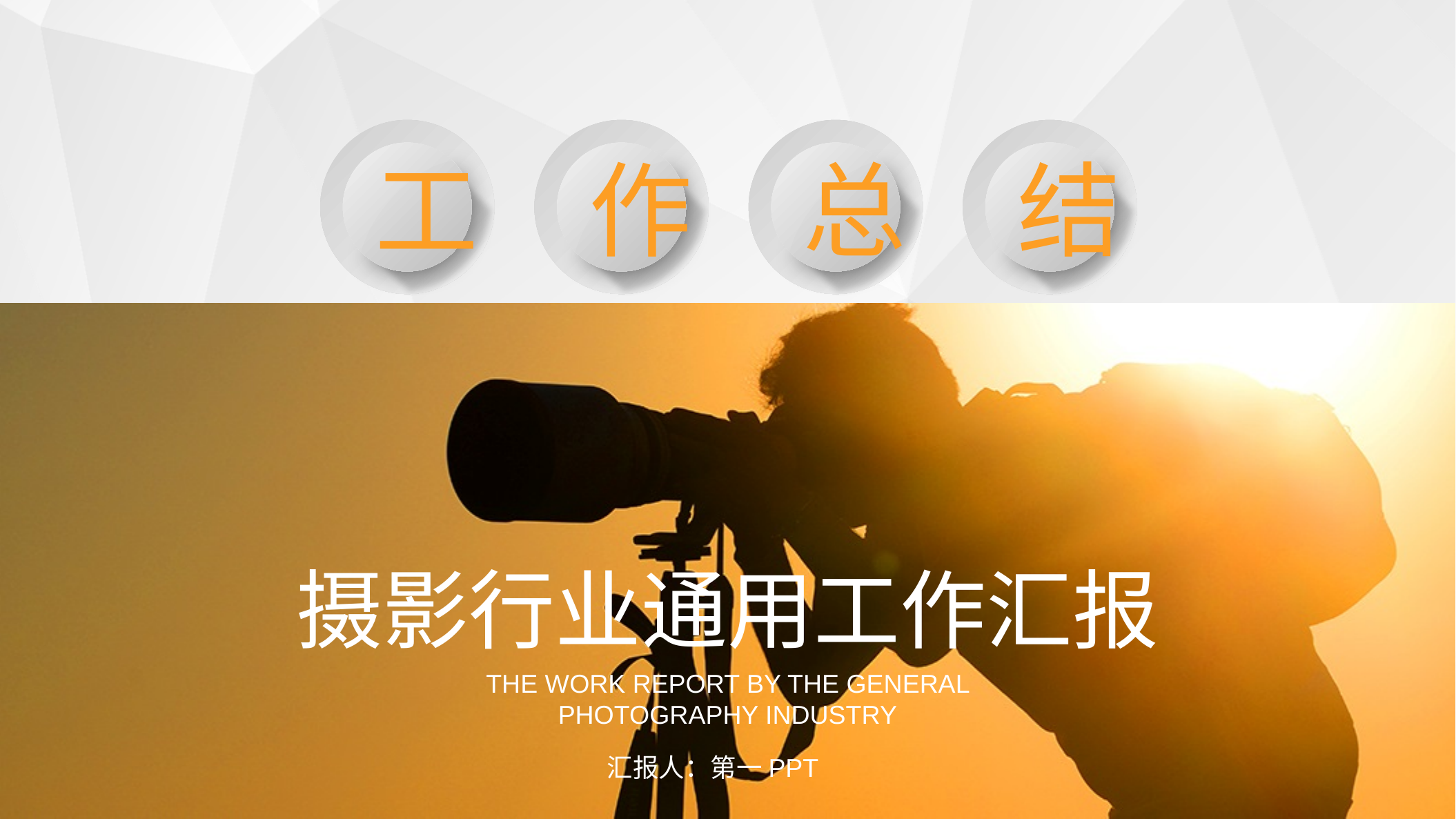

0
工

0
作

0
总

0
结

摄影行业通用工作汇报
The work report by the general photography industry
汇报人：第一PPT